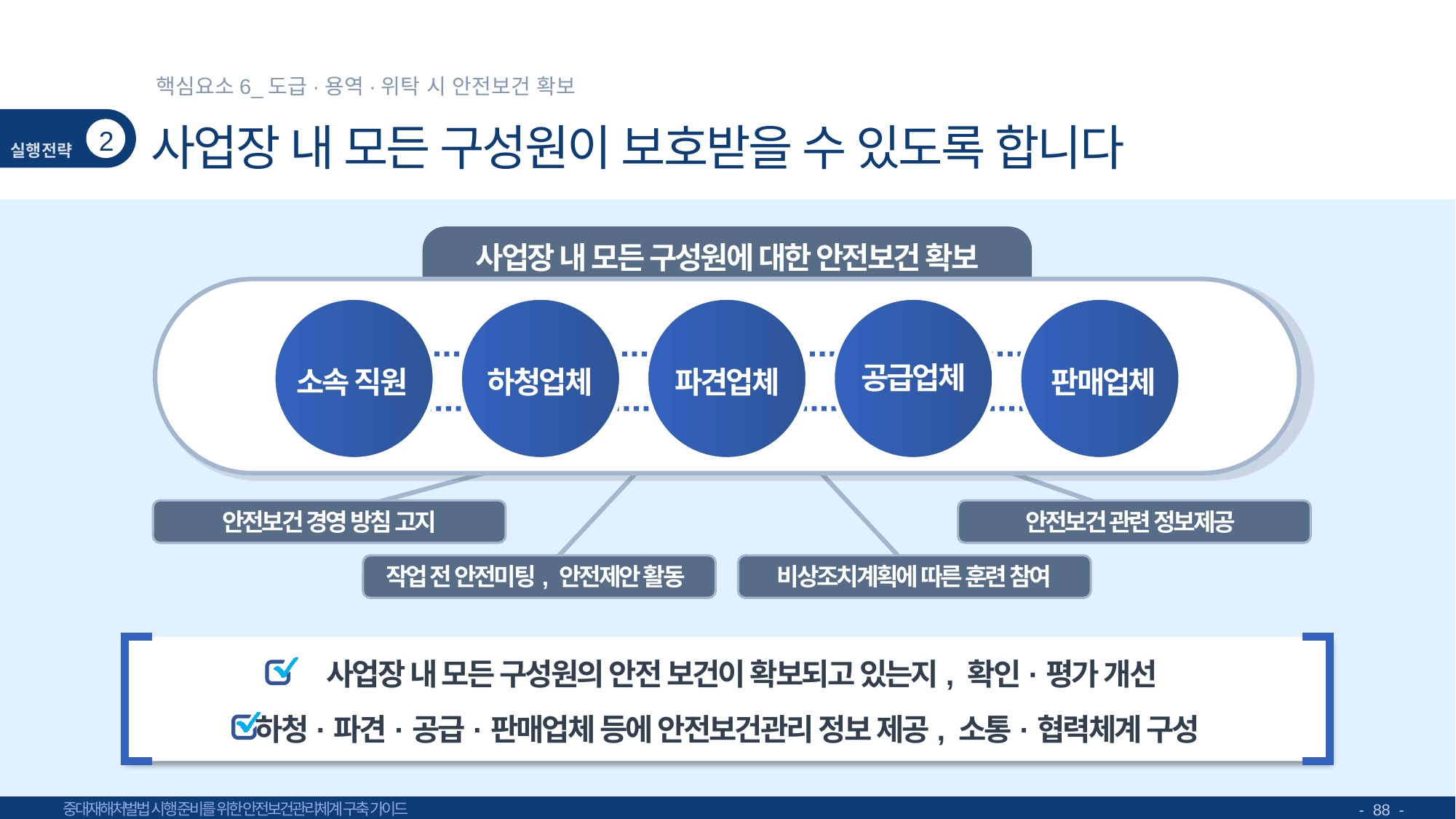

핵심요소6_도급·용역·위탁 시 안전보건 확보
# 사업장 내 모든 구성원이 보호받을 수 있도록 합니다
2

사업장 내 모든 구성원에 대한 안전보건 확보

소속 직원
하청업체
파견업체
판매업체
공급업체

안전보건 경영 방침 고지
안전보건 관련 정보제공

작업 전 안전미팅, 안전제안 활동
비상조치계획에 따른 훈련 참여

   사업장 내 모든 구성원의 안전 보건이 확보되고 있는지, 확인·평가 개선

하청·파견·공급·판매업체 등에 안전보건관리 정보 제공, 소통·협력체계 구성

-  88  -